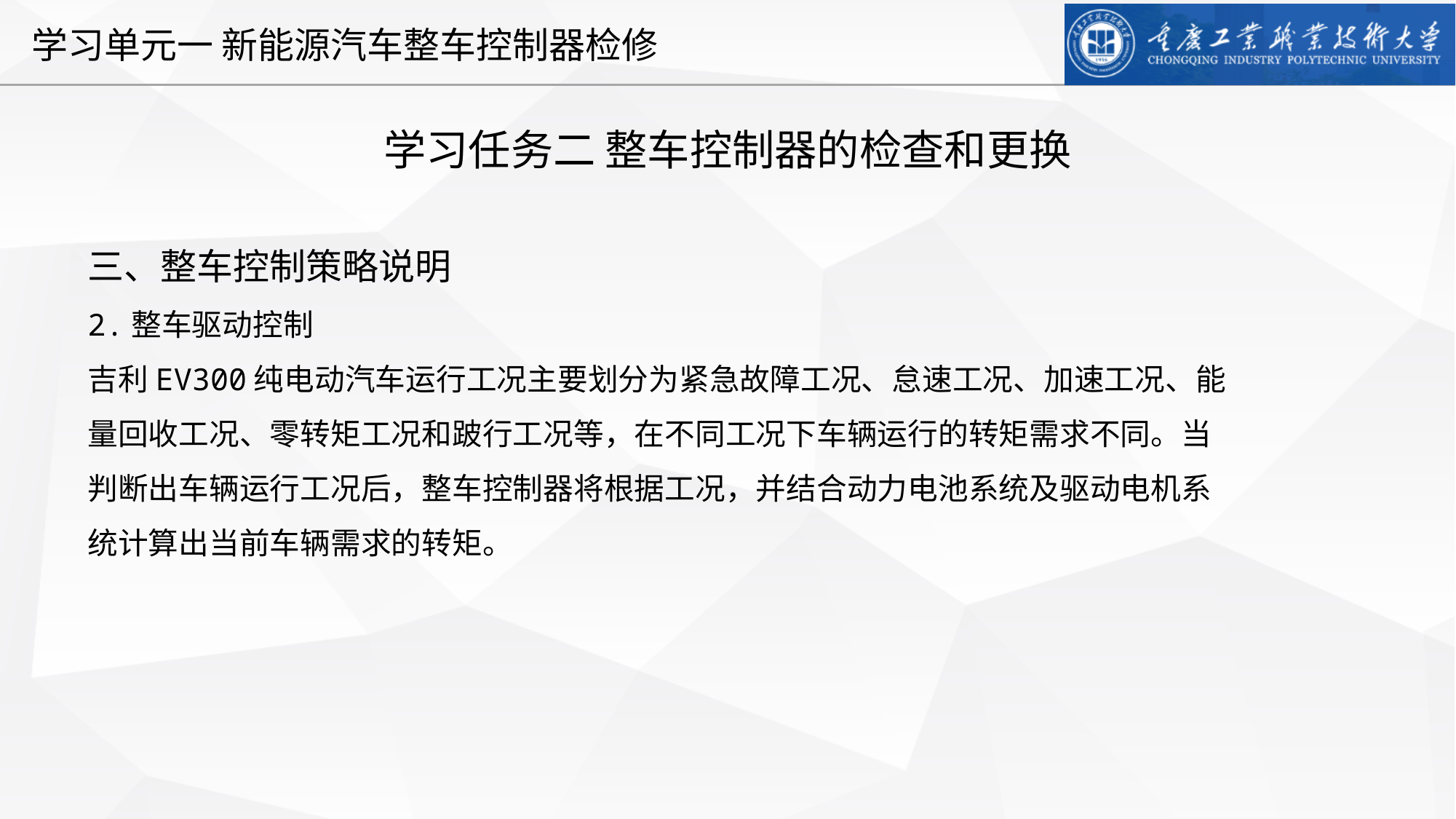

学习任务二 整车控制器的检查和更换
三、整车控制策略说明
2.整车驱动控制
吉利EV300纯电动汽车运行工况主要划分为紧急故障工况、怠速工况、加速工况、能量回收工况、零转矩工况和跛行工况等，在不同工况下车辆运行的转矩需求不同。当判断出车辆运行工况后，整车控制器将根据工况，并结合动力电池系统及驱动电机系统计算出当前车辆需求的转矩。